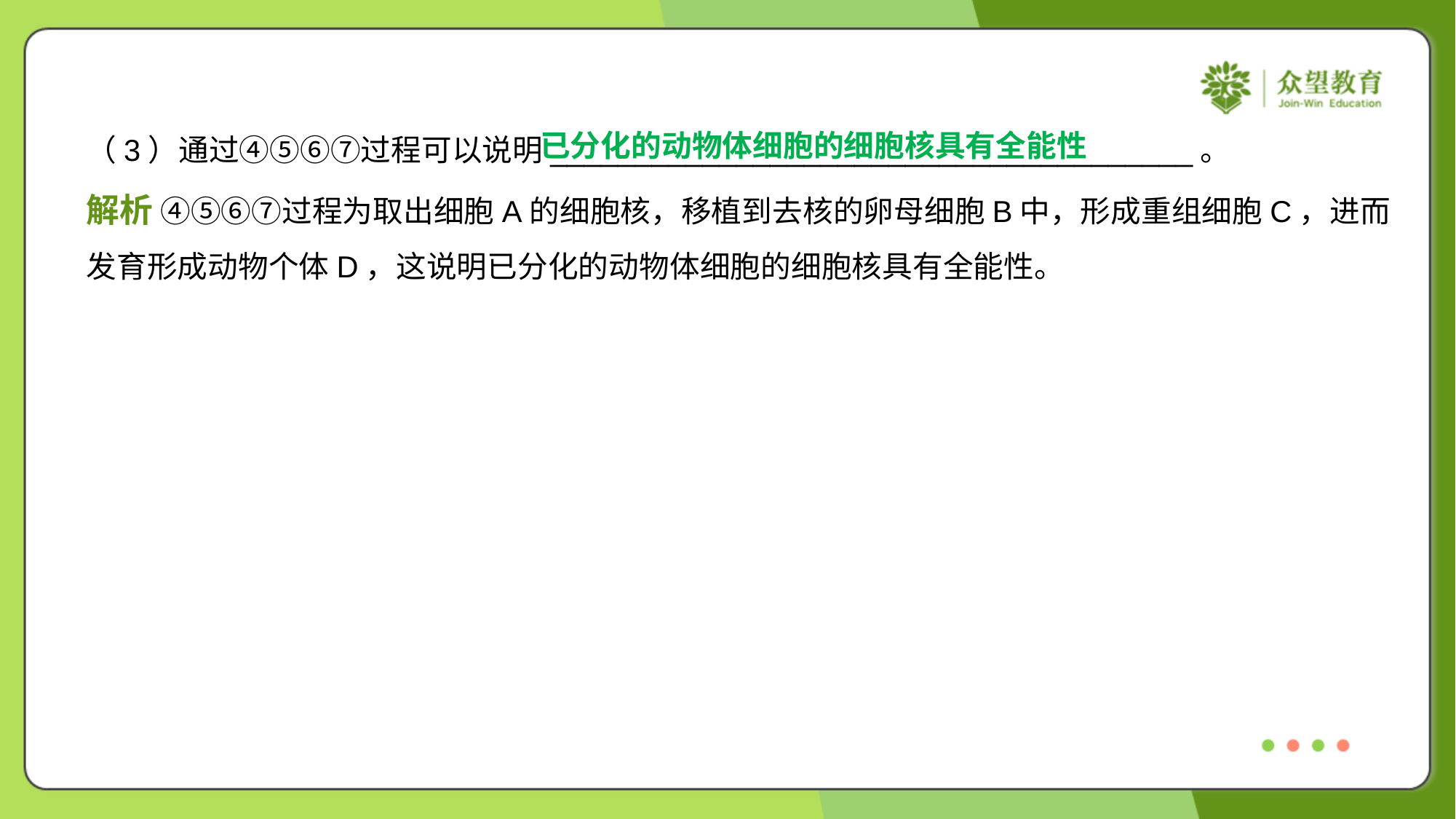

已分化的动物体细胞的细胞核具有全能性
（3）通过④⑤⑥⑦过程可以说明______________________________________。
解析 ④⑤⑥⑦过程为取出细胞A的细胞核，移植到去核的卵母细胞B中，形成重组细胞C，进而
发育形成动物个体D，这说明已分化的动物体细胞的细胞核具有全能性。